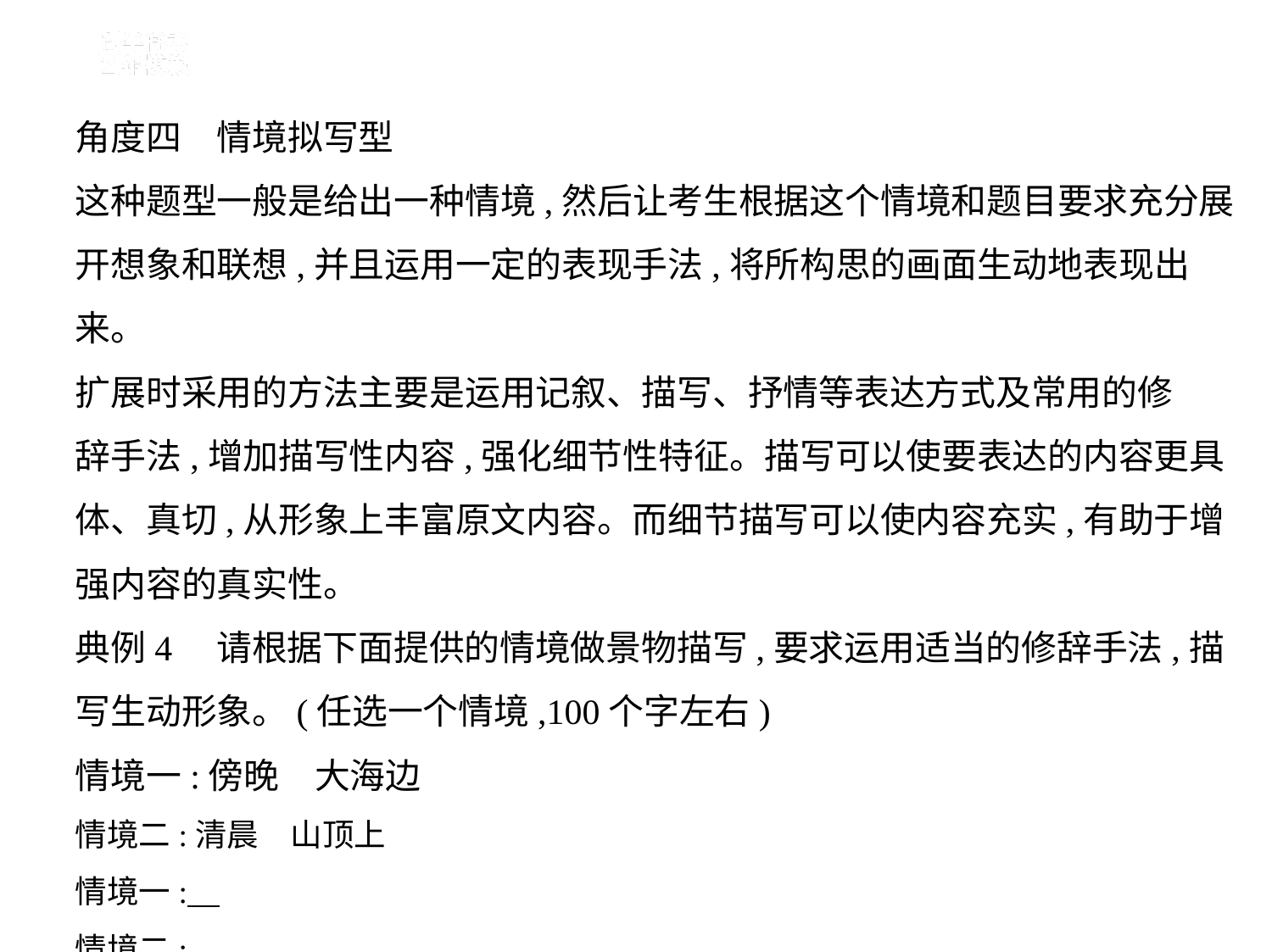

角度四　情境拟写型
这种题型一般是给出一种情境,然后让考生根据这个情境和题目要求充分展开想象和联想,并且运用一定的表现手法,将所构思的画面生动地表现出来。
扩展时采用的方法主要是运用记叙、描写、抒情等表达方式及常用的修
辞手法,增加描写性内容,强化细节性特征。描写可以使要表达的内容更具
体、真切,从形象上丰富原文内容。而细节描写可以使内容充实,有助于增
强内容的真实性。
典例4　请根据下面提供的情境做景物描写,要求运用适当的修辞手法,描
写生动形象。(任选一个情境,100个字左右)
情境一:傍晚　大海边
情境二:清晨　山顶上
情境一:
情境二: